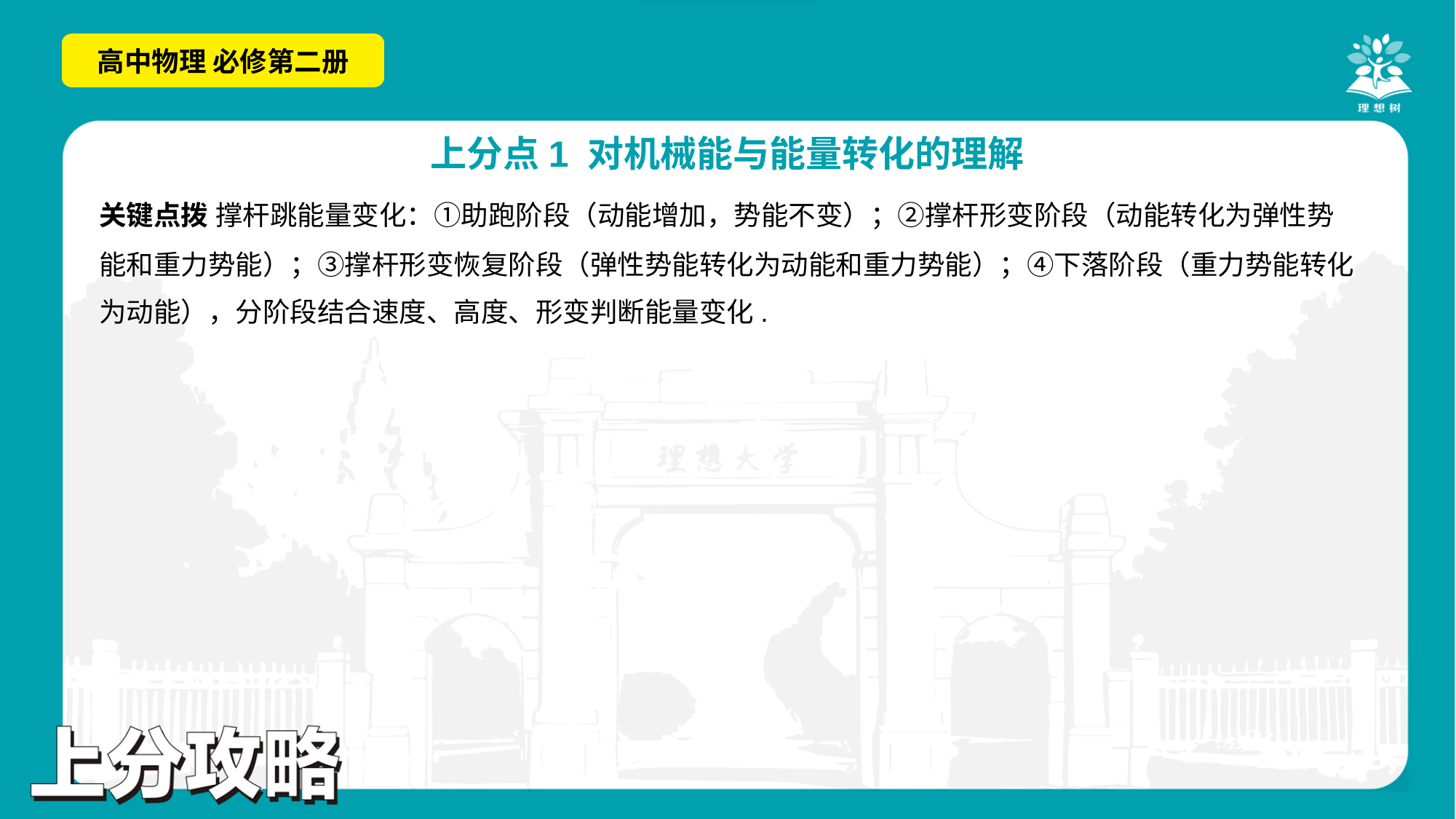

关键点拨 撑杆跳能量变化：①助跑阶段（动能增加，势能不变）；②撑杆形变阶段（动能转化为弹性势
能和重力势能）；③撑杆形变恢复阶段（弹性势能转化为动能和重力势能）；④下落阶段（重力势能转化
为动能），分阶段结合速度、高度、形变判断能量变化.